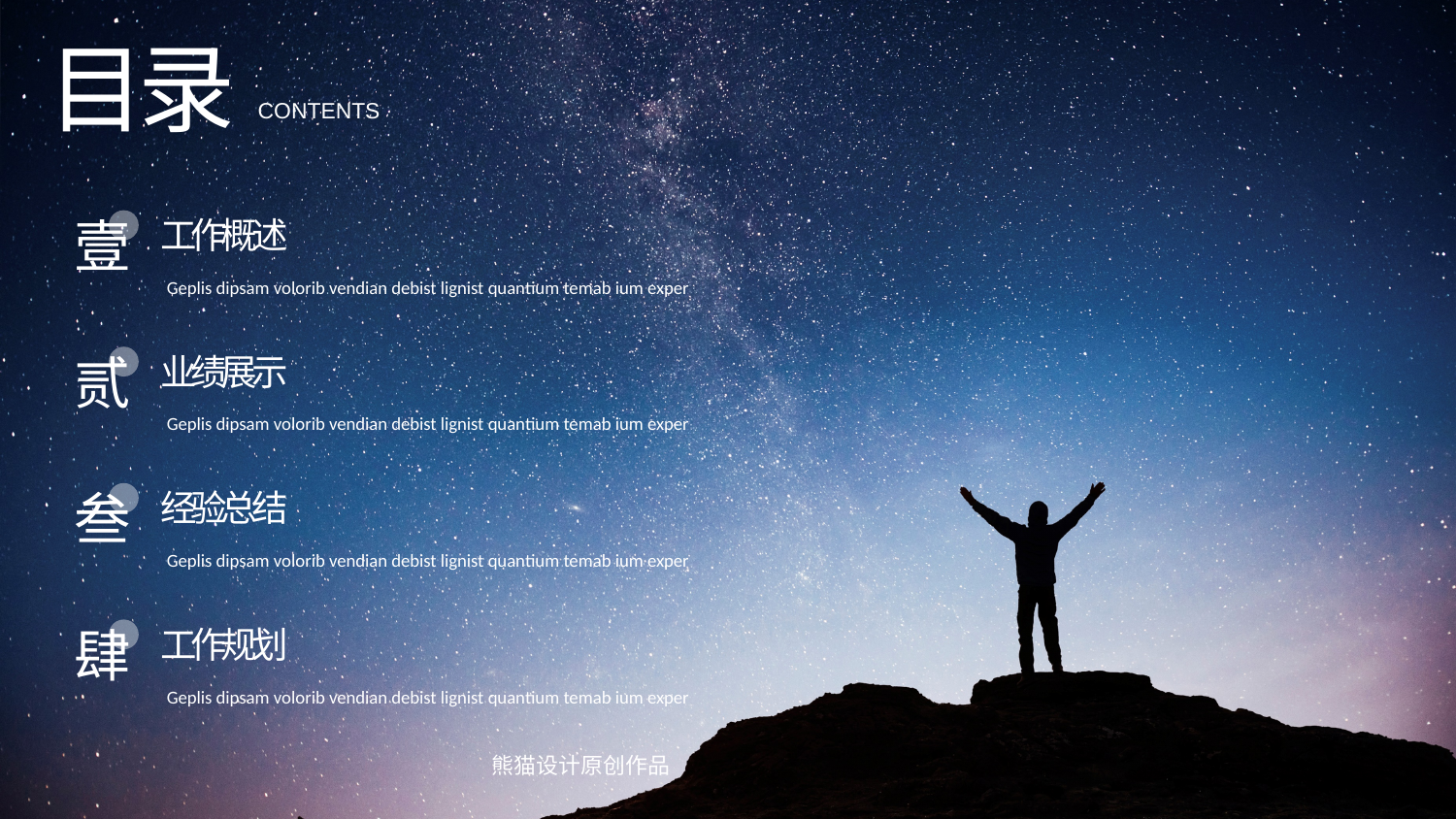

目录
CONTENTS
壹
工作概述
Geplis dipsam volorib vendian debist lignist quantium temab ium exper

贰
业绩展示
Geplis dipsam volorib vendian debist lignist quantium temab ium exper

叁
经验总结
Geplis dipsam volorib vendian debist lignist quantium temab ium exper

肆
工作规划
Geplis dipsam volorib vendian debist lignist quantium temab ium exper

熊猫设计原创作品